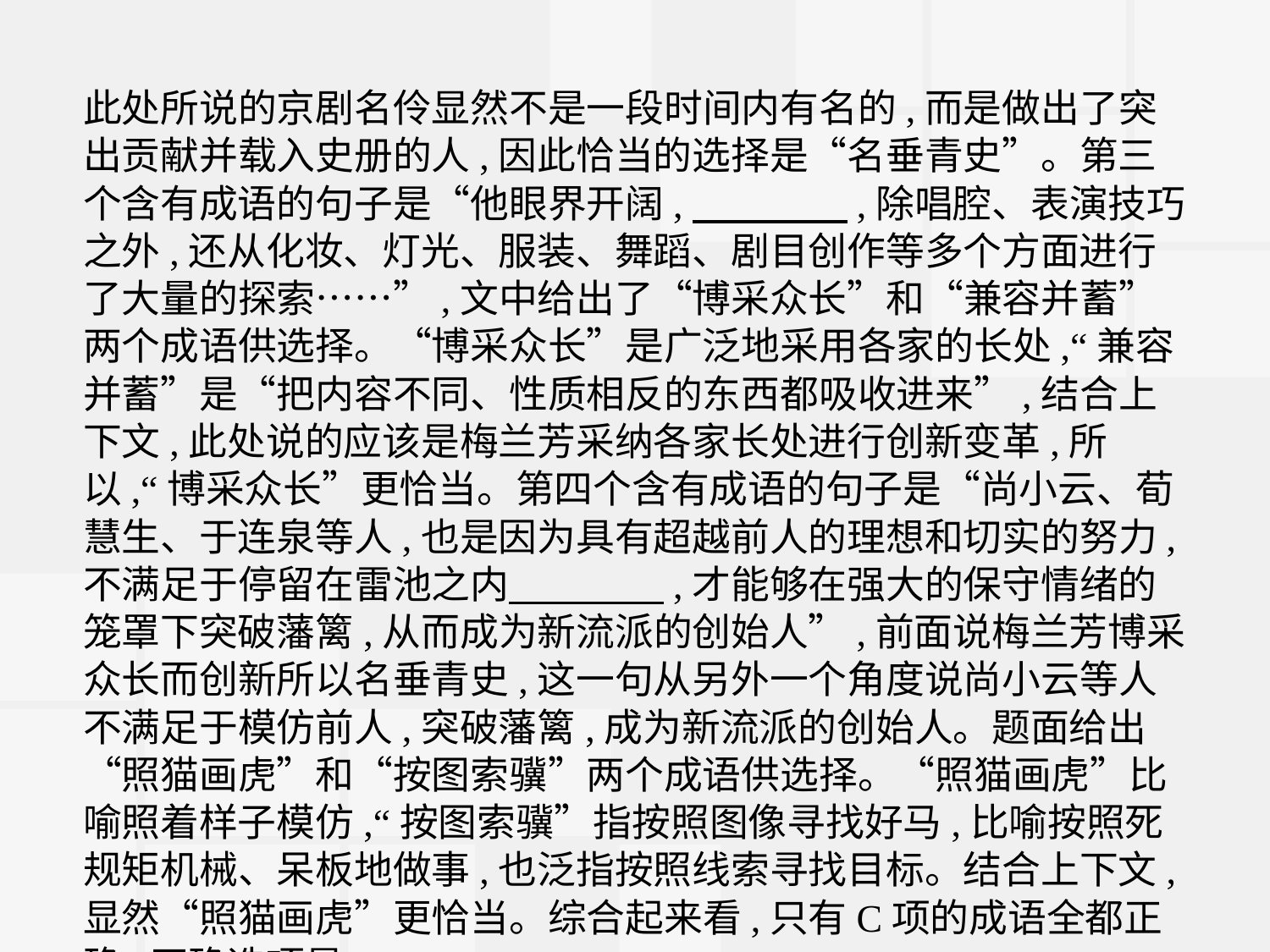

此处所说的京剧名伶显然不是一段时间内有名的,而是做出了突出贡献并载入史册的人,因此恰当的选择是“名垂青史”。第三个含有成语的句子是“他眼界开阔,　　　　,除唱腔、表演技巧之外,还从化妆、灯光、服装、舞蹈、剧目创作等多个方面进行了大量的探索……”,文中给出了“博采众长”和“兼容并蓄”两个成语供选择。“博采众长”是广泛地采用各家的长处,“兼容并蓄”是“把内容不同、性质相反的东西都吸收进来”,结合上下文,此处说的应该是梅兰芳采纳各家长处进行创新变革,所以,“博采众长”更恰当。第四个含有成语的句子是“尚小云、荀慧生、于连泉等人,也是因为具有超越前人的理想和切实的努力,不满足于停留在雷池之内　　　　,才能够在强大的保守情绪的笼罩下突破藩篱,从而成为新流派的创始人”,前面说梅兰芳博采众长而创新所以名垂青史,这一句从另外一个角度说尚小云等人不满足于模仿前人,突破藩篱,成为新流派的创始人。题面给出“照猫画虎”和“按图索骥”两个成语供选择。“照猫画虎”比喻照着样子模仿,“按图索骥”指按照图像寻找好马,比喻按照死规矩机械、呆板地做事,也泛指按照线索寻找目标。结合上下文,显然“照猫画虎”更恰当。综合起来看,只有C项的成语全都正确,正确选项是C。